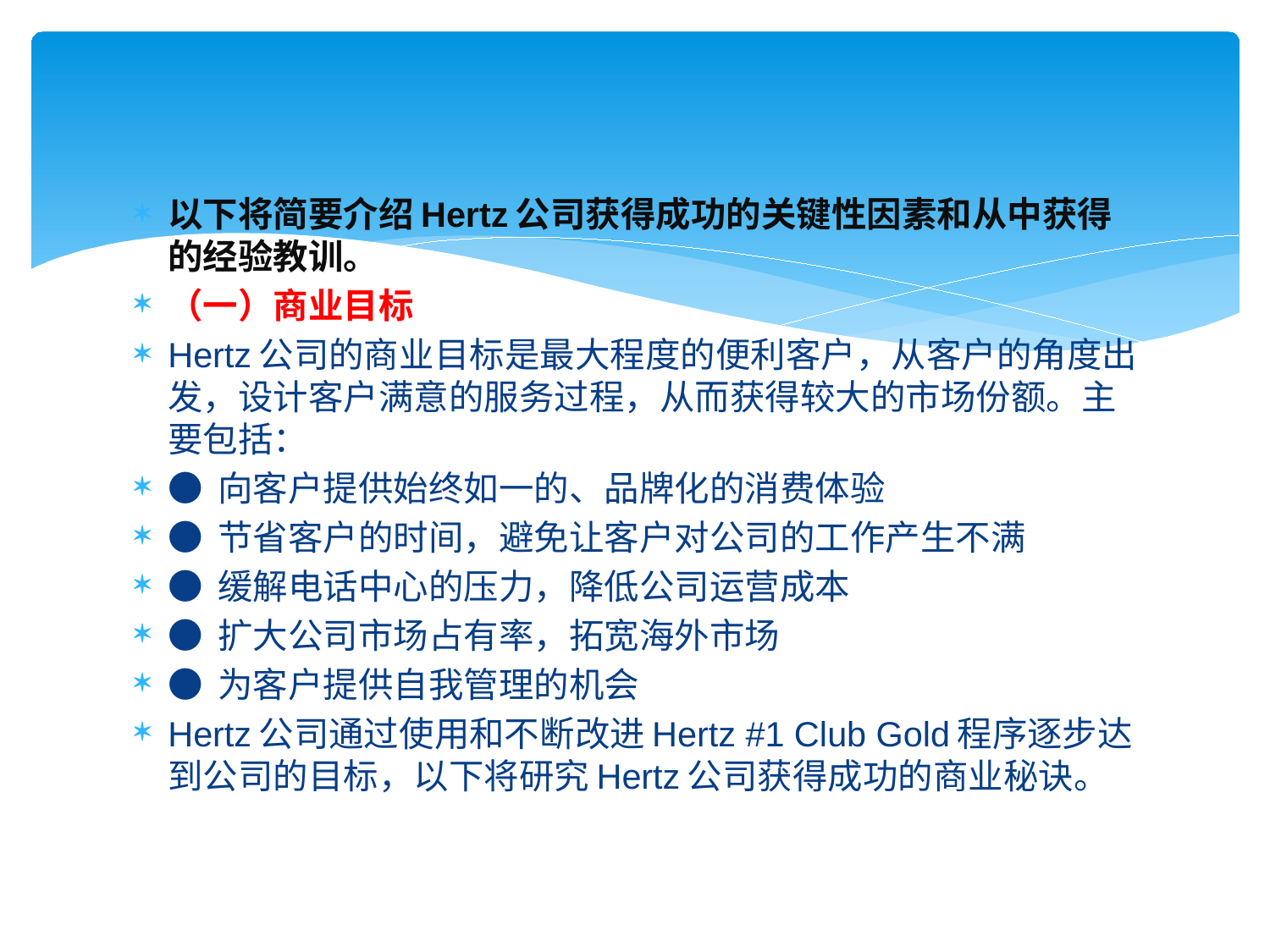

以下将简要介绍Hertz公司获得成功的关键性因素和从中获得的经验教训。
（一）商业目标
Hertz公司的商业目标是最大程度的便利客户，从客户的角度出发，设计客户满意的服务过程，从而获得较大的市场份额。主要包括：
● 向客户提供始终如一的、品牌化的消费体验
● 节省客户的时间，避免让客户对公司的工作产生不满
● 缓解电话中心的压力，降低公司运营成本
● 扩大公司市场占有率，拓宽海外市场
● 为客户提供自我管理的机会
Hertz公司通过使用和不断改进Hertz #1 Club Gold程序逐步达到公司的目标，以下将研究Hertz公司获得成功的商业秘诀。